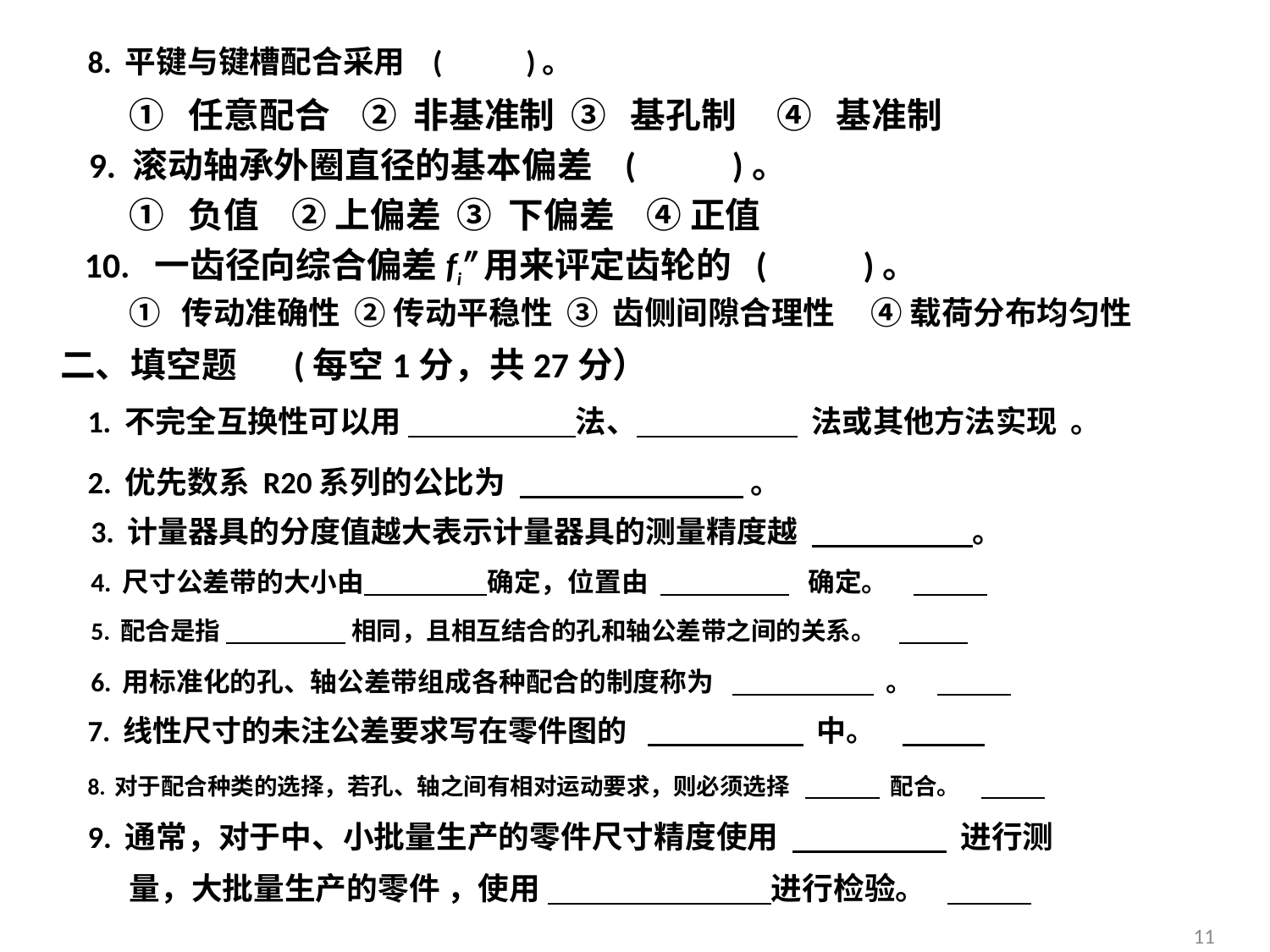

8. 平键与键槽配合采用   (            )。
①  任意配合    ②  非基准制  ③   基孔制     ④   基准制
9. 滚动轴承外圈直径的基本偏差   (            )。
①  负值    ② 上偏差  ③  下偏差    ④ 正值
10.  一齿径向综合偏差fi″用来评定齿轮的  (            )。
①  传动准确性  ② 传动平稳性  ③  齿侧间隙合理性     ④ 载荷分布均匀性
二、填空题      (每空1分，共27分）
1. 不完全互换性可以用                         法、                         法或其他方法实现  。
2. 优先数系 R20系列的公比为                                   。
3. 计量器具的分度值越大表示计量器具的测量精度越                         。
4. 尺寸公差带的大小由                    确定，位置由                          确定。
5. 配合是指                       相同，且相互结合的孔和轴公差带之间的关系。
6. 用标准化的孔、轴公差带组成各种配合的制度称为                            。
7. 线性尺寸的未注公差要求写在零件图的                            中。
8. 对于配合种类的选择，若孔、轴之间有相对运动要求，则必须选择                   配合。
9. 通常，对于中、小批量生产的零件尺寸精度使用                          进行测
     量，大批量生产的零件 ，使用                                 进行检验。
11